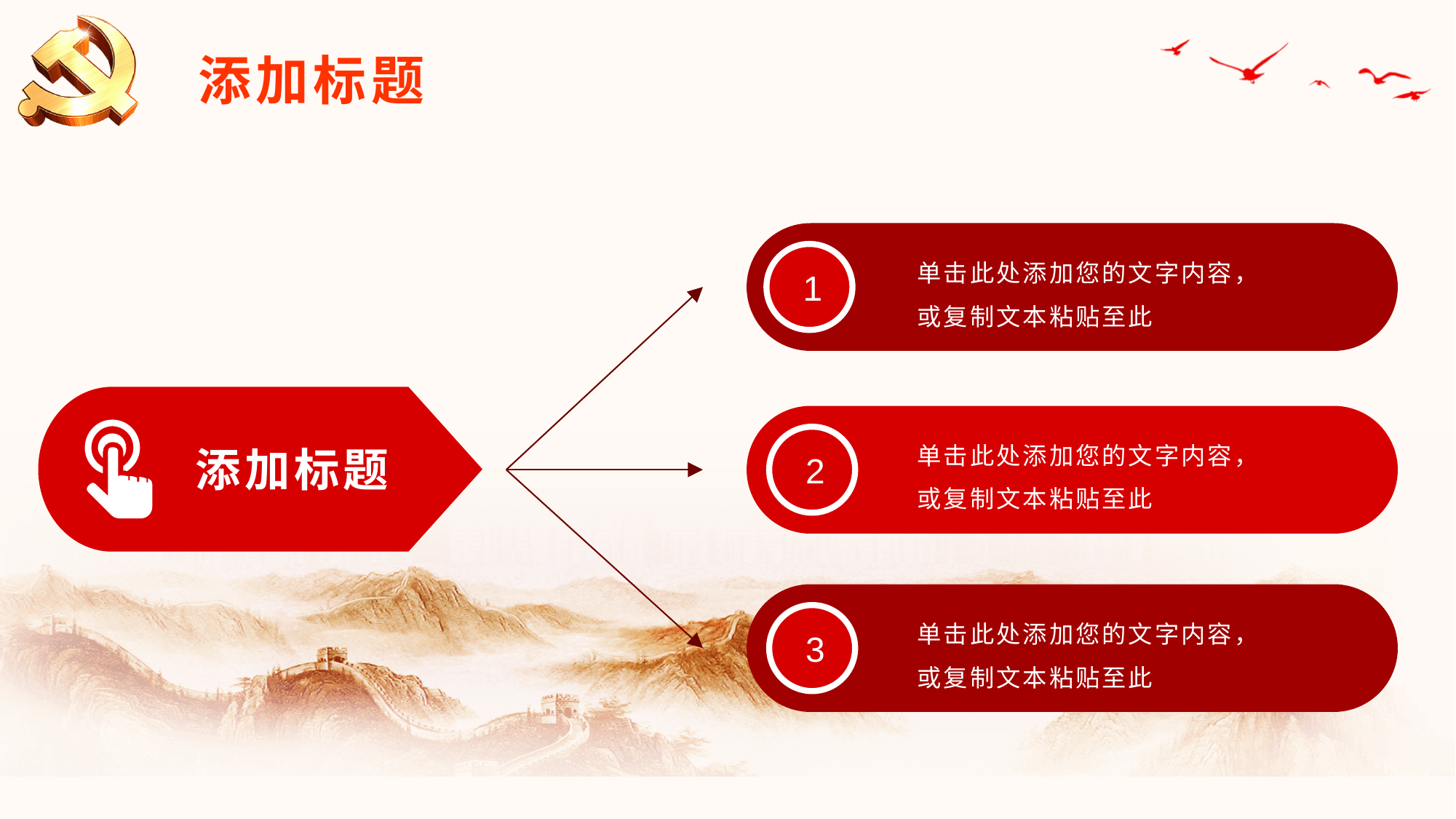

添加标题

单击此处添加您的文字内容，或复制文本粘贴至此
1

单击此处添加您的文字内容，或复制文本粘贴至此
2
添加标题

单击此处添加您的文字内容，或复制文本粘贴至此
3